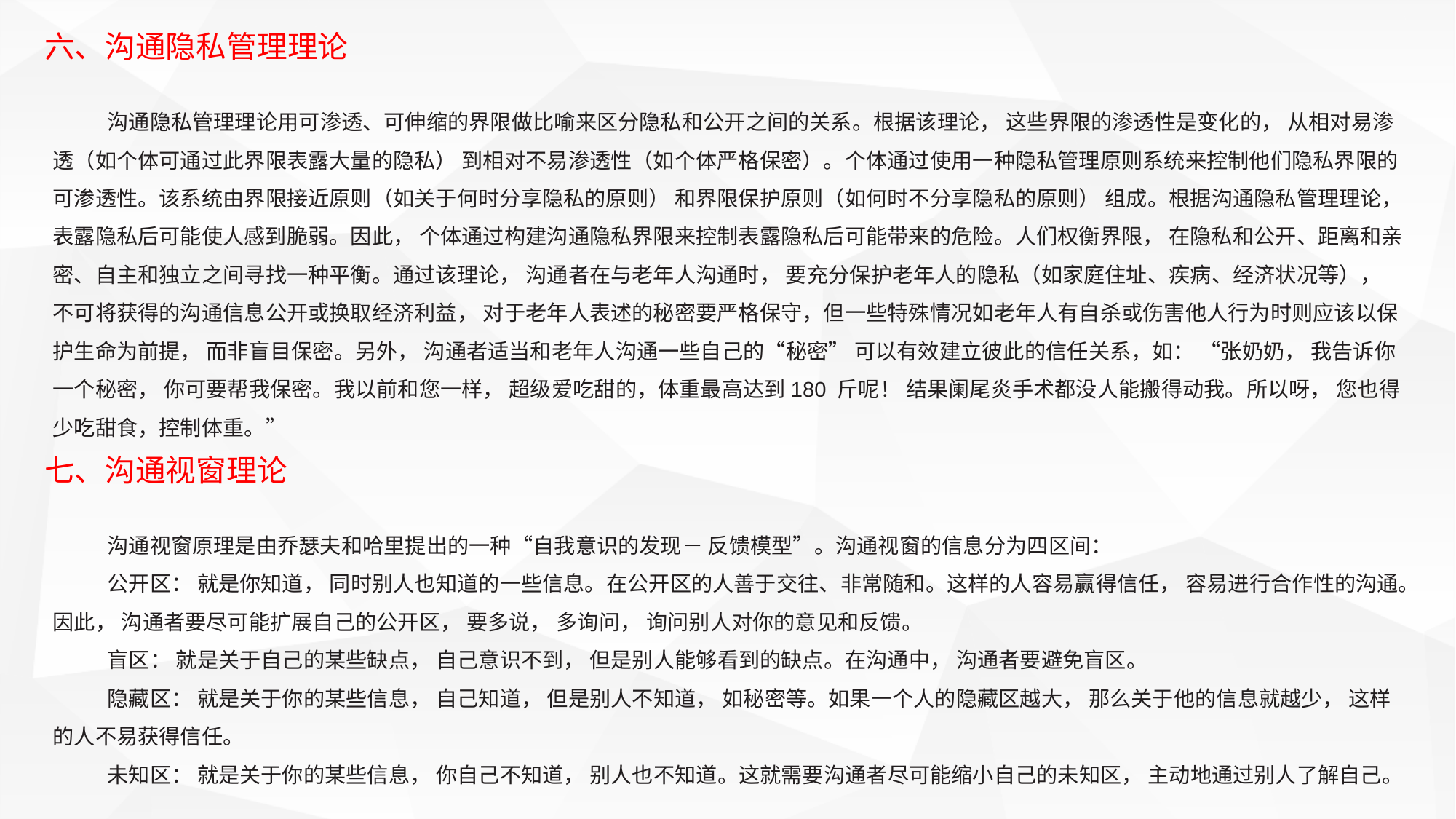

六、沟通隐私管理理论
沟通隐私管理理论用可渗透、可伸缩的界限做比喻来区分隐私和公开之间的关系。根据该理论， 这些界限的渗透性是变化的， 从相对易渗透（如个体可通过此界限表露大量的隐私） 到相对不易渗透性（如个体严格保密）。个体通过使用一种隐私管理原则系统来控制他们隐私界限的可渗透性。该系统由界限接近原则（如关于何时分享隐私的原则） 和界限保护原则（如何时不分享隐私的原则） 组成。根据沟通隐私管理理论， 表露隐私后可能使人感到脆弱。因此， 个体通过构建沟通隐私界限来控制表露隐私后可能带来的危险。人们权衡界限， 在隐私和公开、距离和亲密、自主和独立之间寻找一种平衡。通过该理论， 沟通者在与老年人沟通时， 要充分保护老年人的隐私（如家庭住址、疾病、经济状况等）， 不可将获得的沟通信息公开或换取经济利益， 对于老年人表述的秘密要严格保守，但一些特殊情况如老年人有自杀或伤害他人行为时则应该以保护生命为前提， 而非盲目保密。另外， 沟通者适当和老年人沟通一些自己的“秘密” 可以有效建立彼此的信任关系，如： “张奶奶， 我告诉你一个秘密， 你可要帮我保密。我以前和您一样， 超级爱吃甜的，体重最高达到180 斤呢！ 结果阑尾炎手术都没人能搬得动我。所以呀， 您也得少吃甜食，控制体重。”
七、沟通视窗理论
沟通视窗原理是由乔瑟夫和哈里提出的一种“自我意识的发现－ 反馈模型”。沟通视窗的信息分为四区间：
公开区： 就是你知道， 同时别人也知道的一些信息。在公开区的人善于交往、非常随和。这样的人容易赢得信任， 容易进行合作性的沟通。因此， 沟通者要尽可能扩展自己的公开区， 要多说， 多询问， 询问别人对你的意见和反馈。
盲区： 就是关于自己的某些缺点， 自己意识不到， 但是别人能够看到的缺点。在沟通中， 沟通者要避免盲区。
隐藏区： 就是关于你的某些信息， 自己知道， 但是别人不知道， 如秘密等。如果一个人的隐藏区越大， 那么关于他的信息就越少， 这样的人不易获得信任。
未知区： 就是关于你的某些信息， 你自己不知道， 别人也不知道。这就需要沟通者尽可能缩小自己的未知区， 主动地通过别人了解自己。